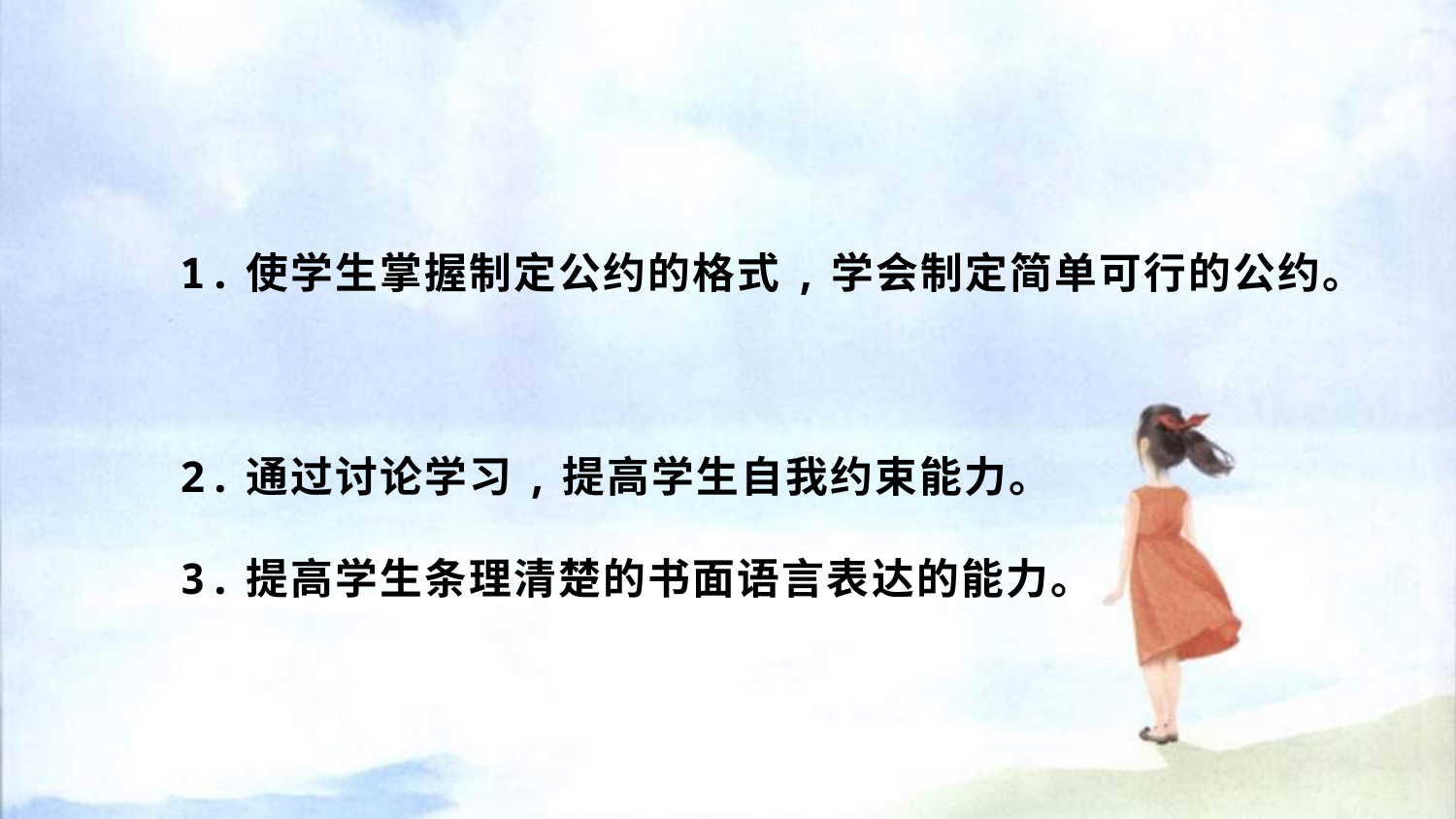

1.使学生掌握制定公约的格式,学会制定简单可行的公约。
2.通过讨论学习,提高学生自我约束能力。
3.提高学生条理清楚的书面语言表达的能力。
https://www.ypppt.com/